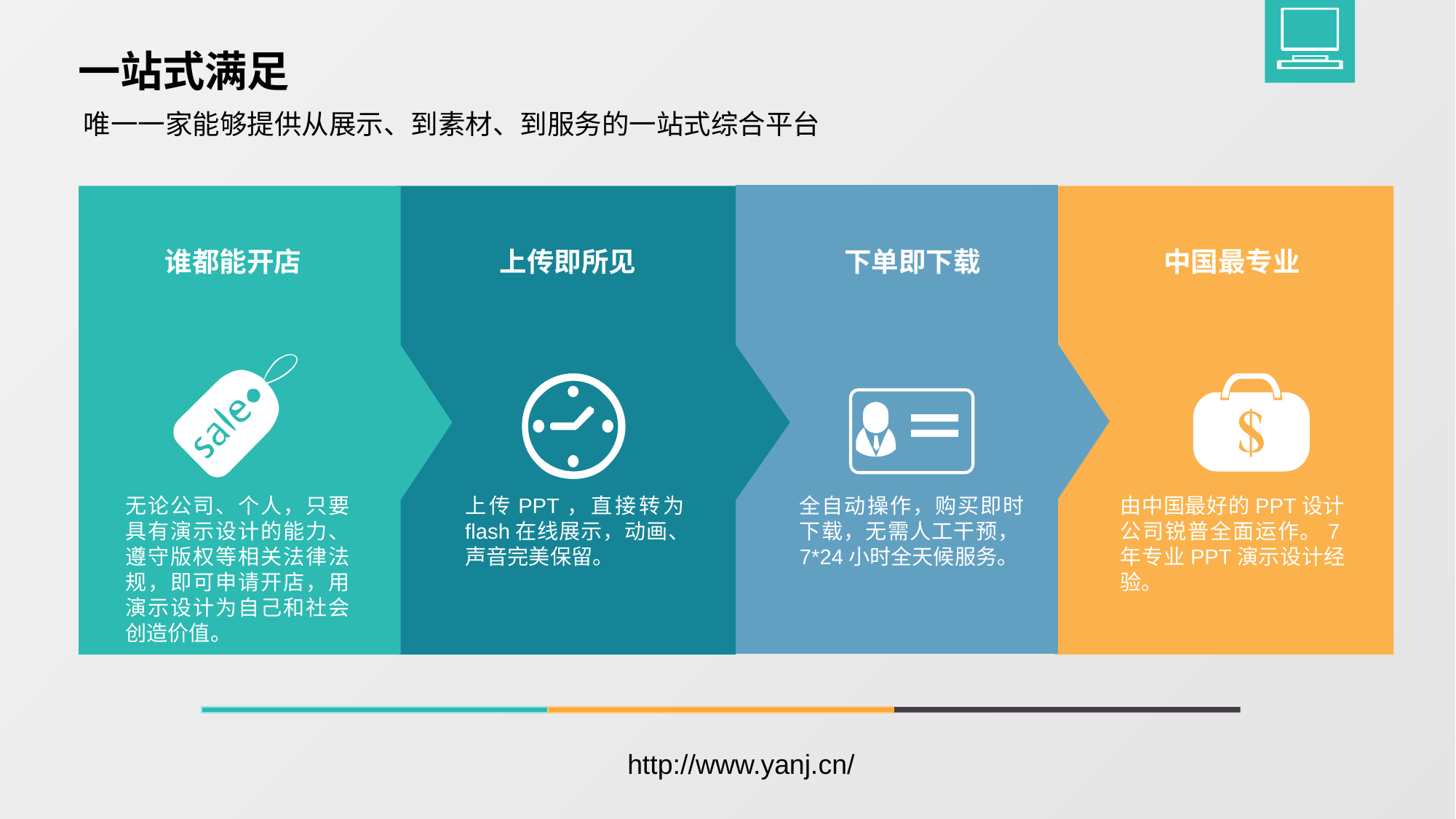

一站式满足
唯一一家能够提供从展示、到素材、到服务的一站式综合平台

谁都能开店
上传即所见
下单即下载
中国最专业

无论公司、个人，只要具有演示设计的能力、遵守版权等相关法律法规，即可申请开店，用演示设计为自己和社会创造价值。
上传PPT，直接转为flash在线展示，动画、声音完美保留。
全自动操作，购买即时下载，无需人工干预，7*24小时全天候服务。
由中国最好的PPT设计公司锐普全面运作。7年专业PPT演示设计经验。

http://www.yanj.cn/